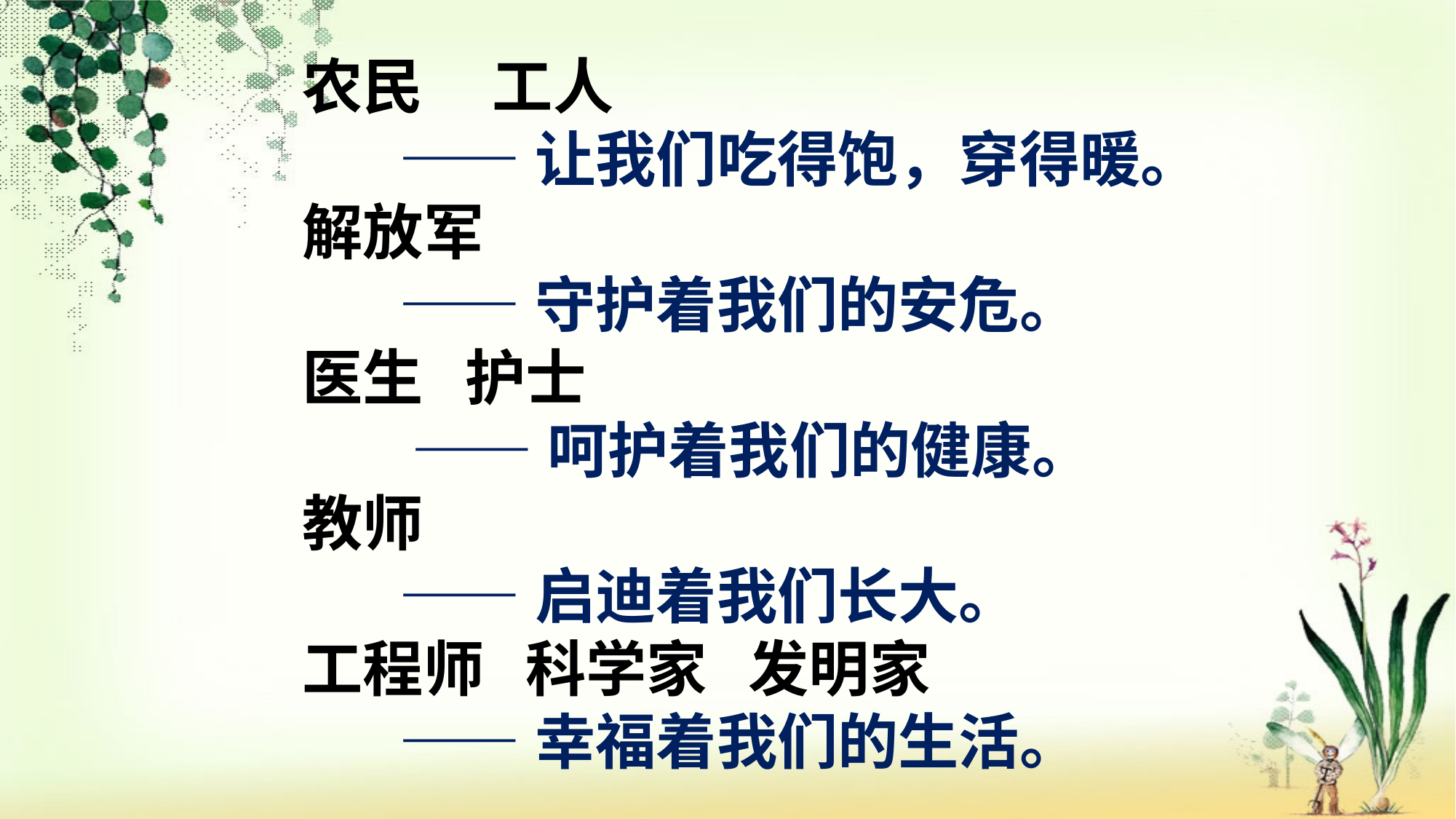

农民     工人
       ——让我们吃得饱，穿得暖。
解放军
       ——守护着我们的安危。
医生   护士
	——呵护着我们的健康。
教师
       ——启迪着我们长大。
工程师   科学家   发明家
       ——幸福着我们的生活。